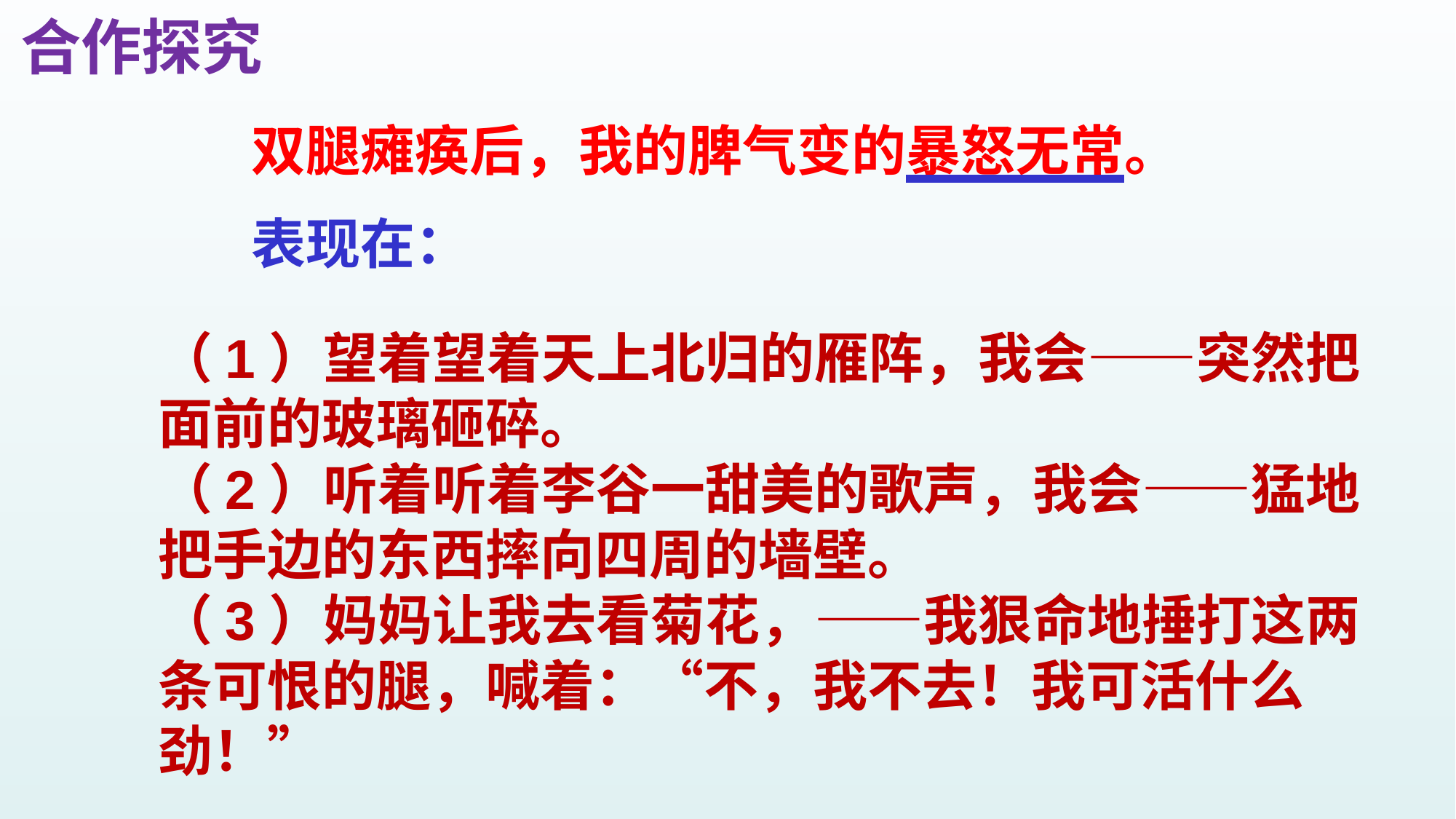

合作探究
双腿瘫痪后，我的脾气变的暴怒无常。
表现在：
（1）望着望着天上北归的雁阵，我会——突然把面前的玻璃砸碎。
（2）听着听着李谷一甜美的歌声，我会——猛地把手边的东西摔向四周的墙壁。
（3）妈妈让我去看菊花，——我狠命地捶打这两条可恨的腿，喊着：“不，我不去！我可活什么劲！”